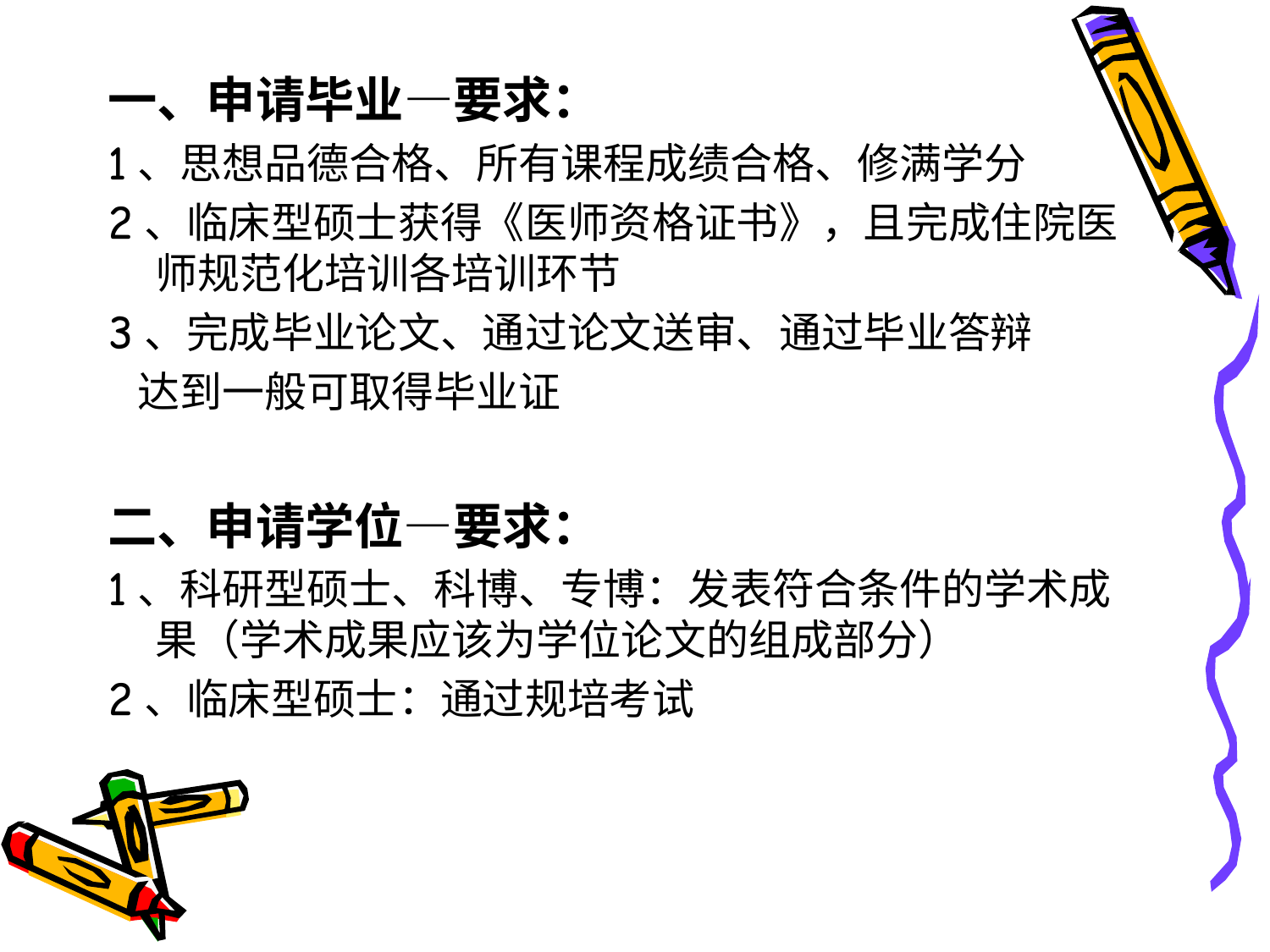

#
一、申请毕业—要求：
1、思想品德合格、所有课程成绩合格、修满学分
2、临床型硕士获得《医师资格证书》，且完成住院医师规范化培训各培训环节
3、完成毕业论文、通过论文送审、通过毕业答辩
  达到一般可取得毕业证

二、申请学位—要求：
1、科研型硕士、科博、专博：发表符合条件的学术成果（学术成果应该为学位论文的组成部分）
2、临床型硕士：通过规培考试